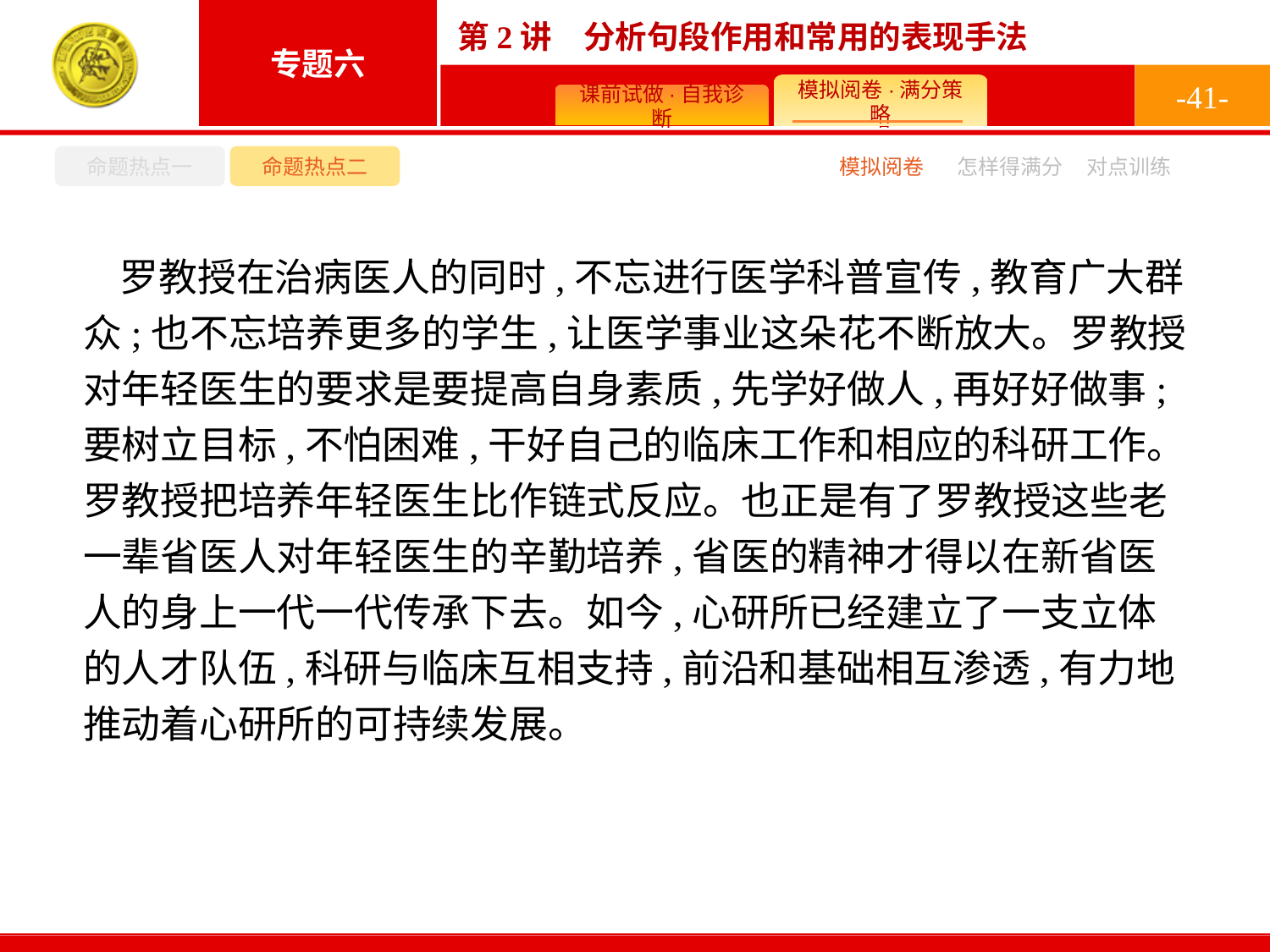

-41-
命题热点一
命题热点二
怎样得满分
模拟阅卷
对点训练
罗教授在治病医人的同时,不忘进行医学科普宣传,教育广大群众;也不忘培养更多的学生,让医学事业这朵花不断放大。罗教授对年轻医生的要求是要提高自身素质,先学好做人,再好好做事;要树立目标,不怕困难,干好自己的临床工作和相应的科研工作。罗教授把培养年轻医生比作链式反应。也正是有了罗教授这些老一辈省医人对年轻医生的辛勤培养,省医的精神才得以在新省医人的身上一代一代传承下去。如今,心研所已经建立了一支立体的人才队伍,科研与临床互相支持,前沿和基础相互渗透,有力地推动着心研所的可持续发展。